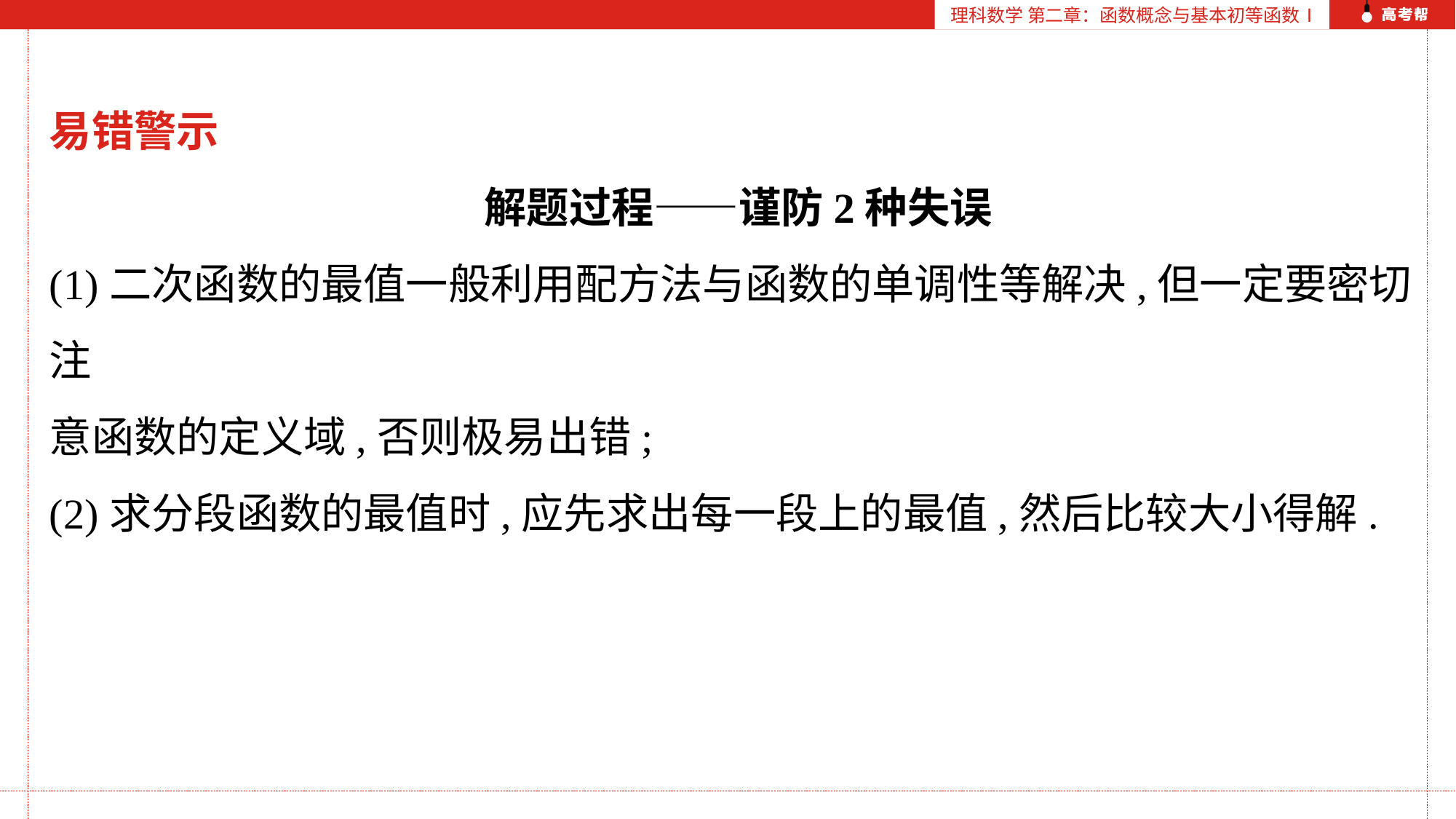

理科数学 第二章：函数概念与基本初等函数Ⅰ

易错警示
解题过程——谨防2种失误
(1)二次函数的最值一般利用配方法与函数的单调性等解决,但一定要密切注
意函数的定义域,否则极易出错;
(2)求分段函数的最值时,应先求出每一段上的最值,然后比较大小得解.